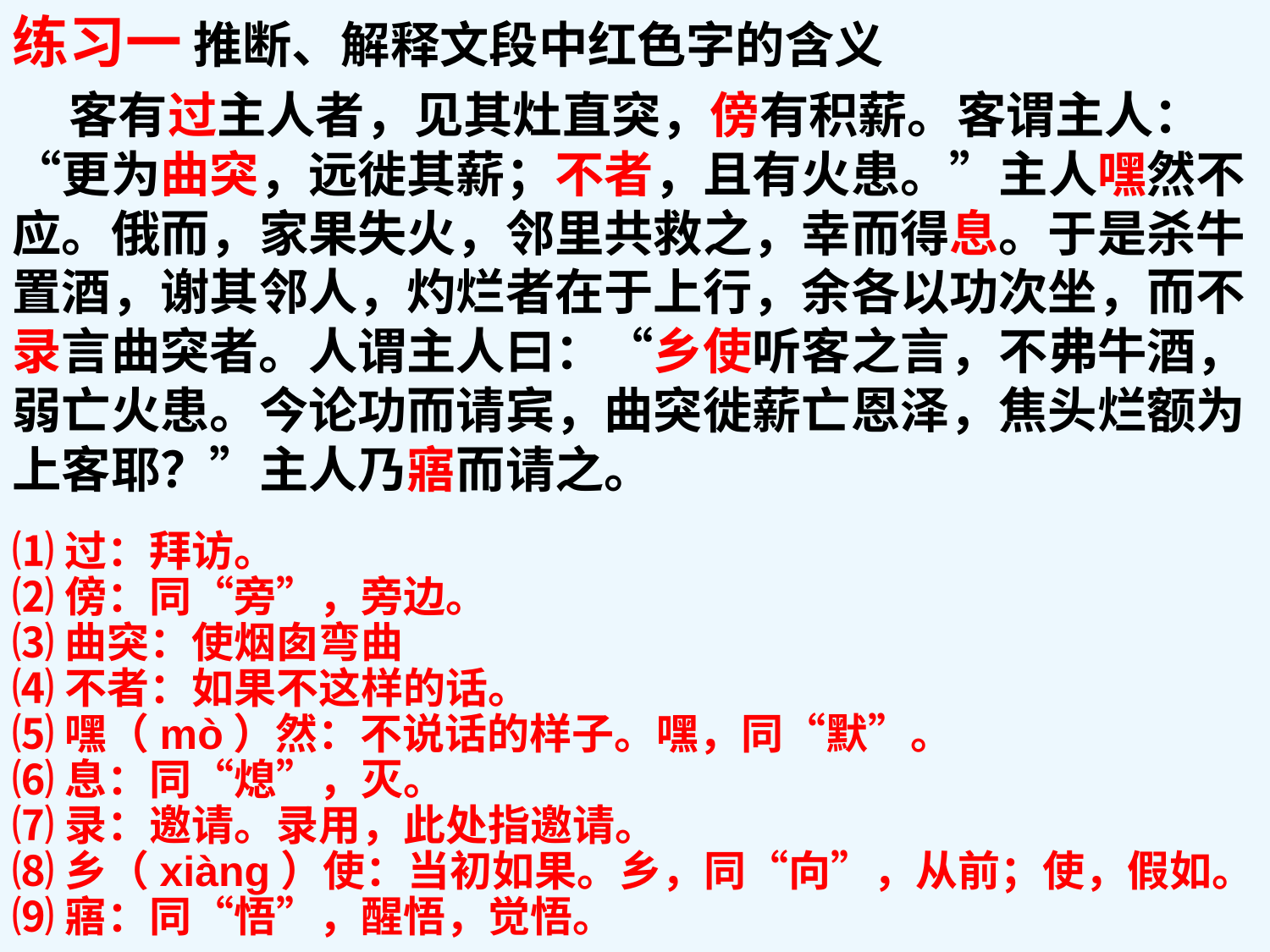

练习一 推断、解释文段中红色字的含义
    客有过主人者，见其灶直突，傍有积薪。客谓主人：“更为曲突，远徙其薪；不者，且有火患。”主人嘿然不应。俄而，家果失火，邻里共救之，幸而得息。于是杀牛置酒，谢其邻人，灼烂者在于上行，余各以功次坐，而不录言曲突者。人谓主人曰：“乡使听客之言，不弗牛酒，弱亡火患。今论功而请宾，曲突徙薪亡恩泽，焦头烂额为上客耶？”主人乃寤而请之。
⑴过：拜访。
⑵傍：同“旁”，旁边。
⑶曲突：使烟囱弯曲
⑷不者：如果不这样的话。
⑸嘿（mò）然：不说话的样子。嘿，同“默”。
⑹息：同“熄”，灭。
⑺录：邀请。录用，此处指邀请。
⑻乡（xiàng）使：当初如果。乡，同“向”，从前；使，假如。
⑼寤：同“悟”，醒悟，觉悟。